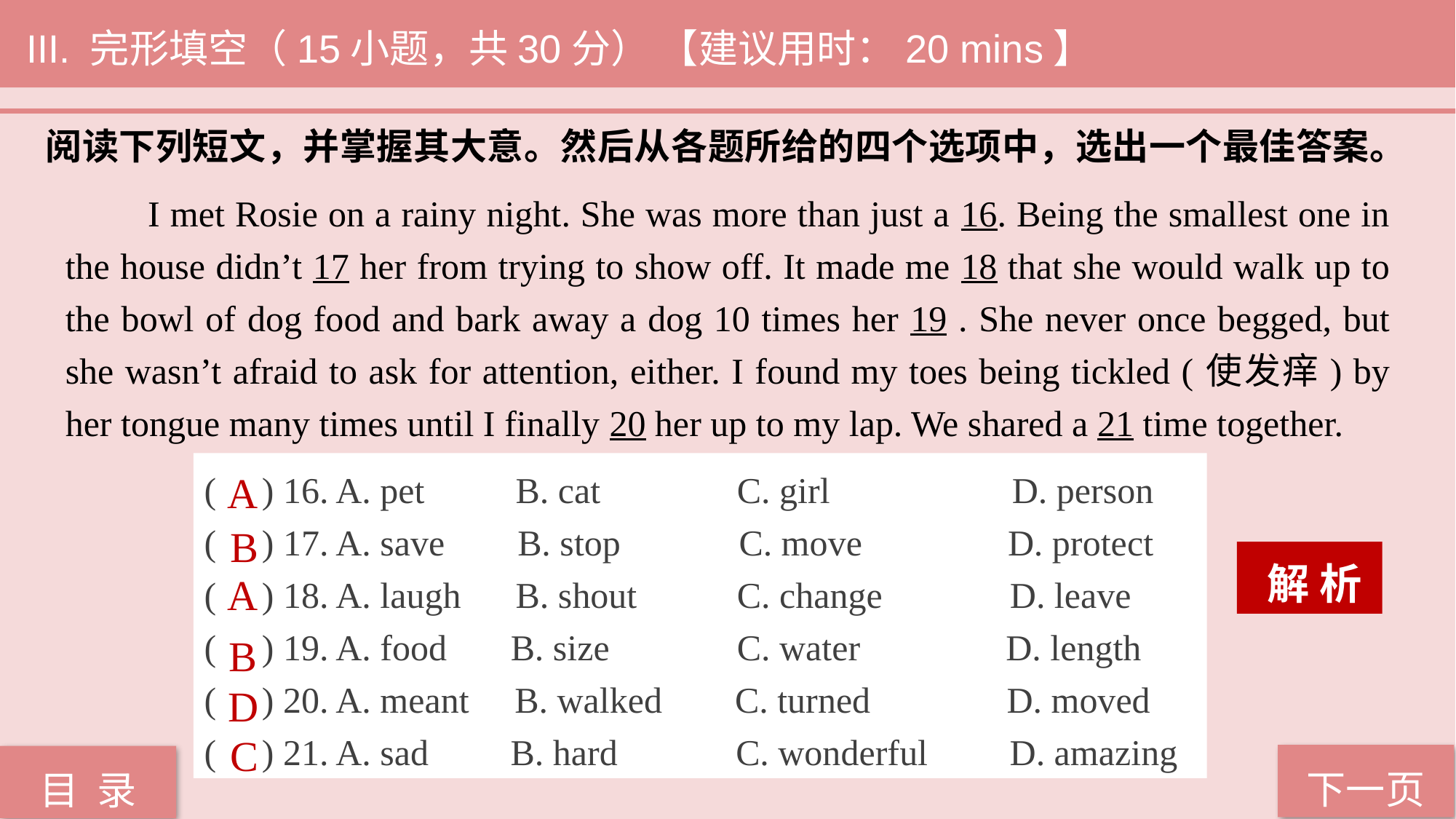

III. 完形填空（15小题，共30分） 【建议用时：20 mins】
阅读下列短文，并掌握其大意。然后从各题所给的四个选项中，选出一个最佳答案。
        I met Rosie on a rainy night. She was more than just a 16. Being the smallest one in the house didn’t 17 her from trying to show off. It made me 18 that she would walk up to the bowl of dog food and bark away a dog 10 times her 19 . She never once begged, but she wasn’t afraid to ask for attention, either. I found my toes being tickled (使发痒) by her tongue many times until I finally 20 her up to my lap. We shared a 21 time together.
(     ) 16. A. pet          B. cat               C. girl                    D. person
(     ) 17. A. save        B. stop             C. move                D. protect
(     ) 18. A. laugh      B. shout           C. change              D. leave
(     ) 19. A. food       B. size              C. water                D. length
(     ) 20. A. meant     B. walked        C. turned               D. moved
(     ) 21. A. sad         B. hard             C. wonderful         D. amazing
A
B
 解 析
A
B
D
C